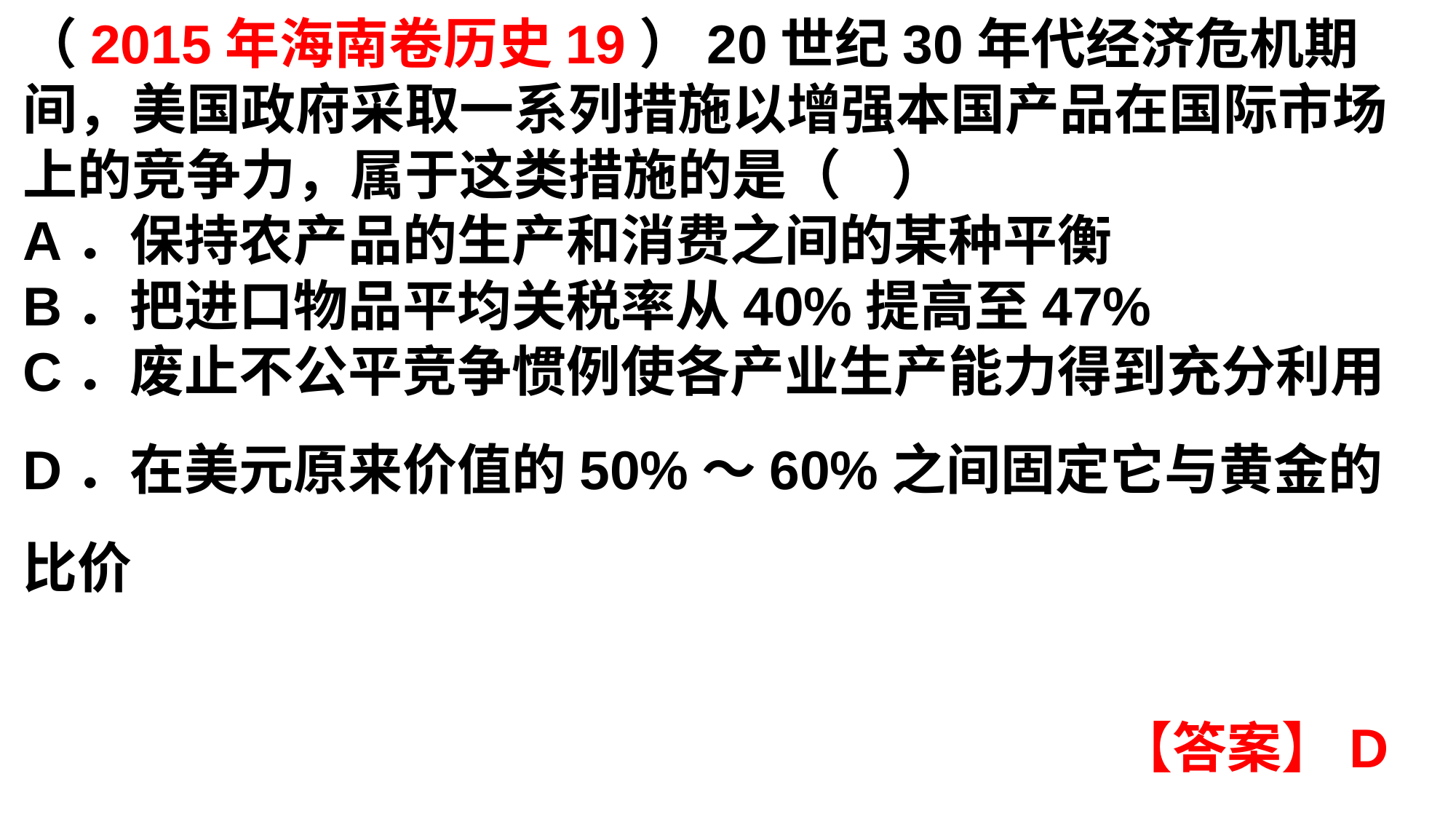

（2015年海南卷历史19）20世纪30年代经济危机期间，美国政府采取一系列措施以增强本国产品在国际市场上的竞争力，属于这类措施的是（    ）A．保持农产品的生产和消费之间的某种平衡B．把进口物品平均关税率从40%提高至47%C．废止不公平竞争惯例使各产业生产能力得到充分利用D．在美元原来价值的50%～60%之间固定它与黄金的比价

【答案】D